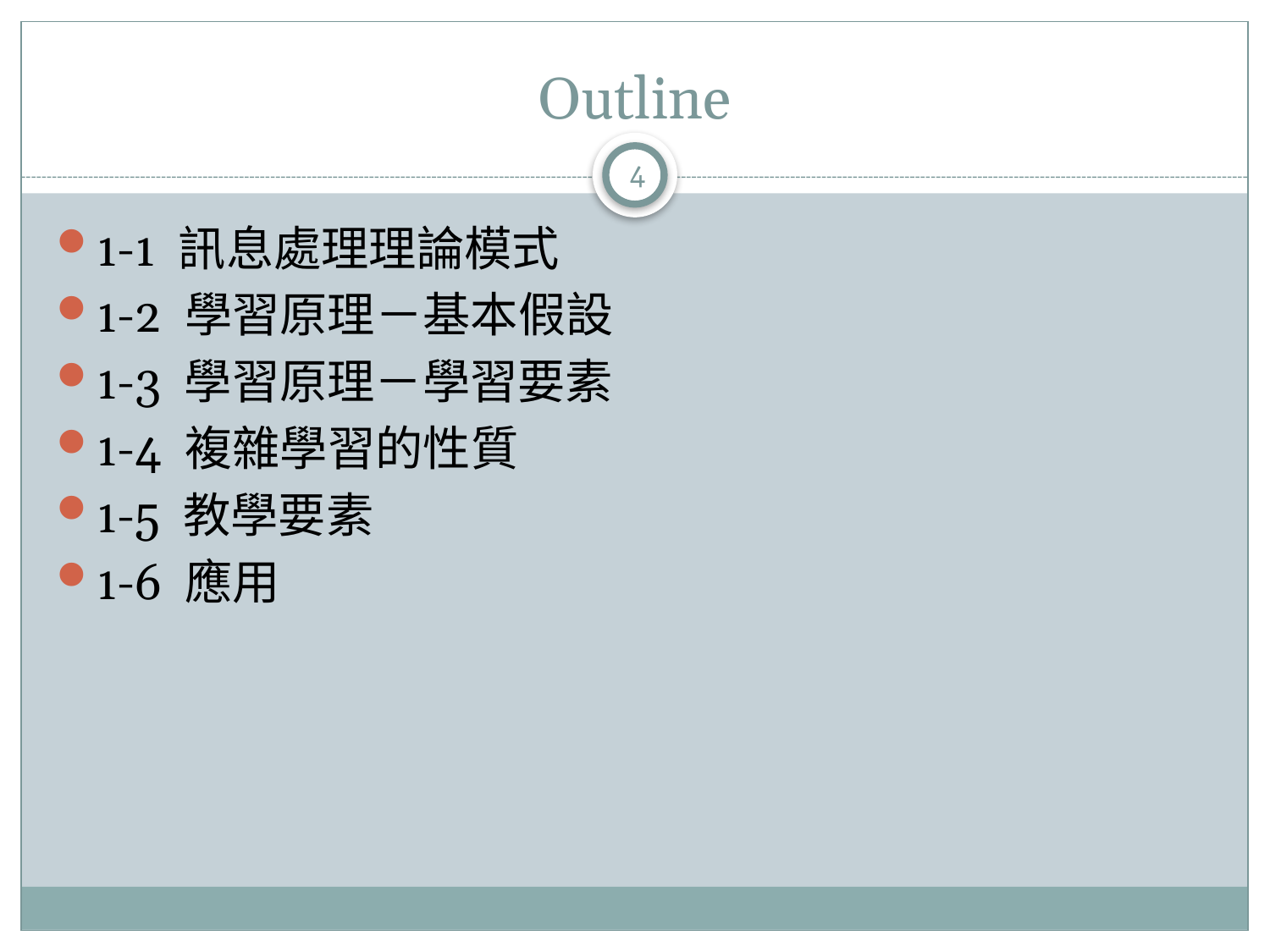

# Outline
4
1-1 訊息處理理論模式
1-2 學習原理－基本假設
1-3 學習原理－學習要素
1-4 複雜學習的性質
1-5 教學要素
1-6 應用